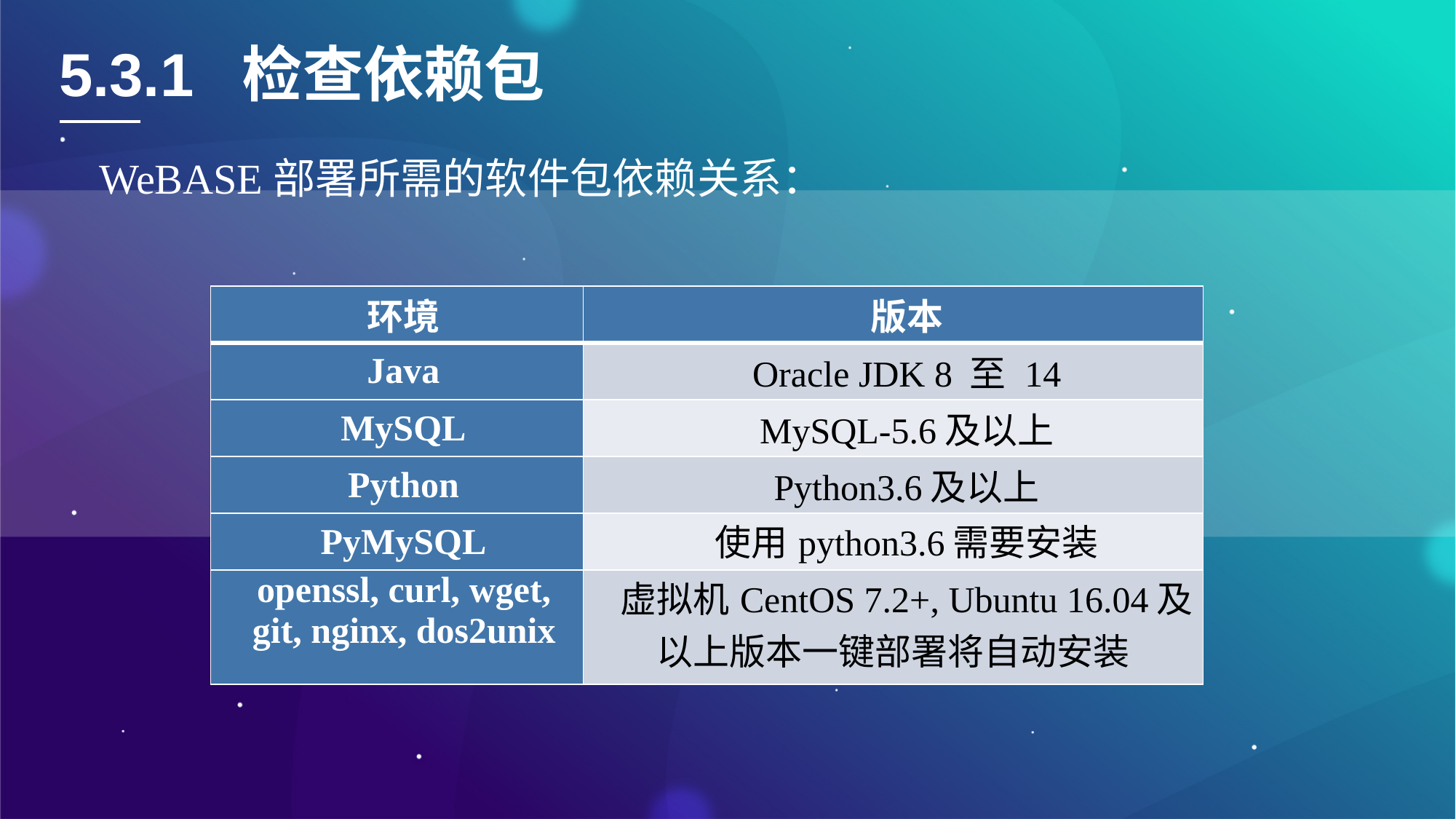

5.3.1  检查依赖包
WeBASE部署所需的软件包依赖关系：

| 环境 | 版本 |
| --- | --- |
| Java | Oracle JDK 8 至 14 |
| MySQL | MySQL-5.6及以上 |
| Python | Python3.6及以上 |
| PyMySQL | 使用python3.6需要安装 |
| openssl, curl, wget, git, nginx, dos2unix | 虚拟机CentOS 7.2+, Ubuntu 16.04及以上版本一键部署将自动安装 |